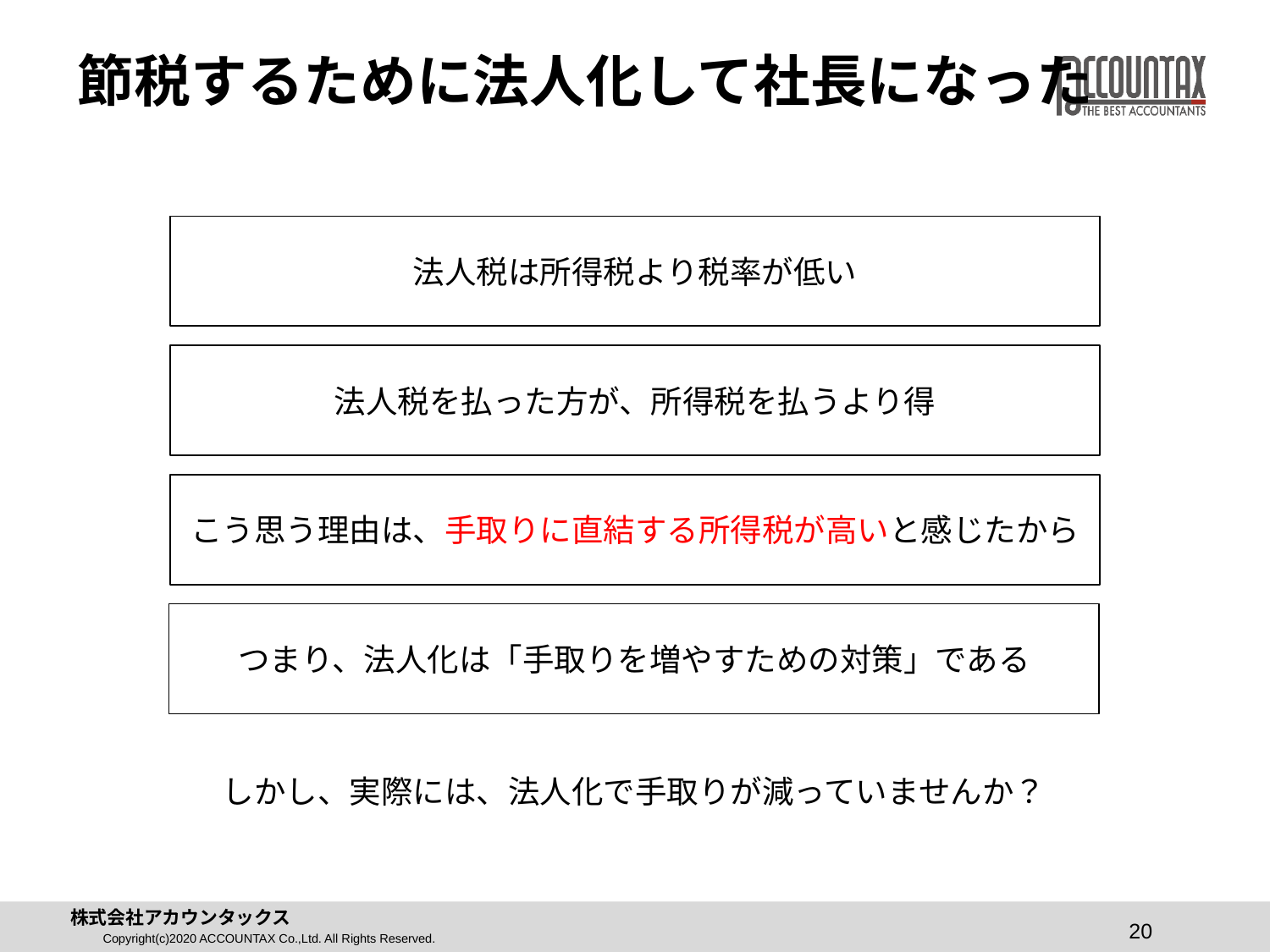

# 節税するために法人化して社長になった
法人税は所得税より税率が低い
法人税を払った方が、所得税を払うより得
こう思う理由は、手取りに直結する所得税が高いと感じたから
つまり、法人化は「手取りを増やすための対策」である
しかし、実際には、法人化で手取りが減っていませんか？
20